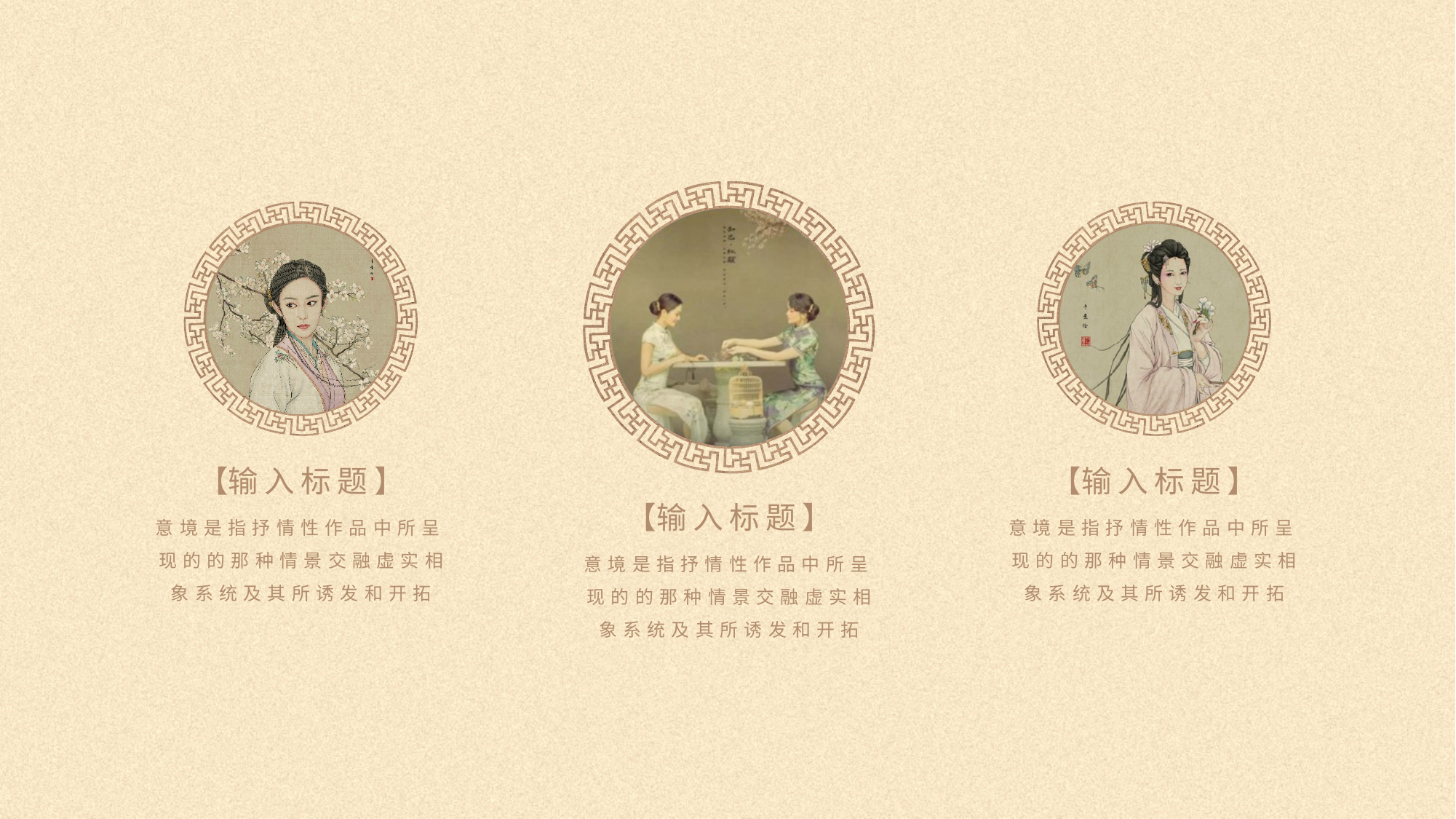

【输入标题】
【输入标题】
【输入标题】
意境是指抒情性作品中所呈现的的那种情景交融虚实相
象系统及其所诱发和开拓
意境是指抒情性作品中所呈现的的那种情景交融虚实相
象系统及其所诱发和开拓
意境是指抒情性作品中所呈现的的那种情景交融虚实相
象系统及其所诱发和开拓